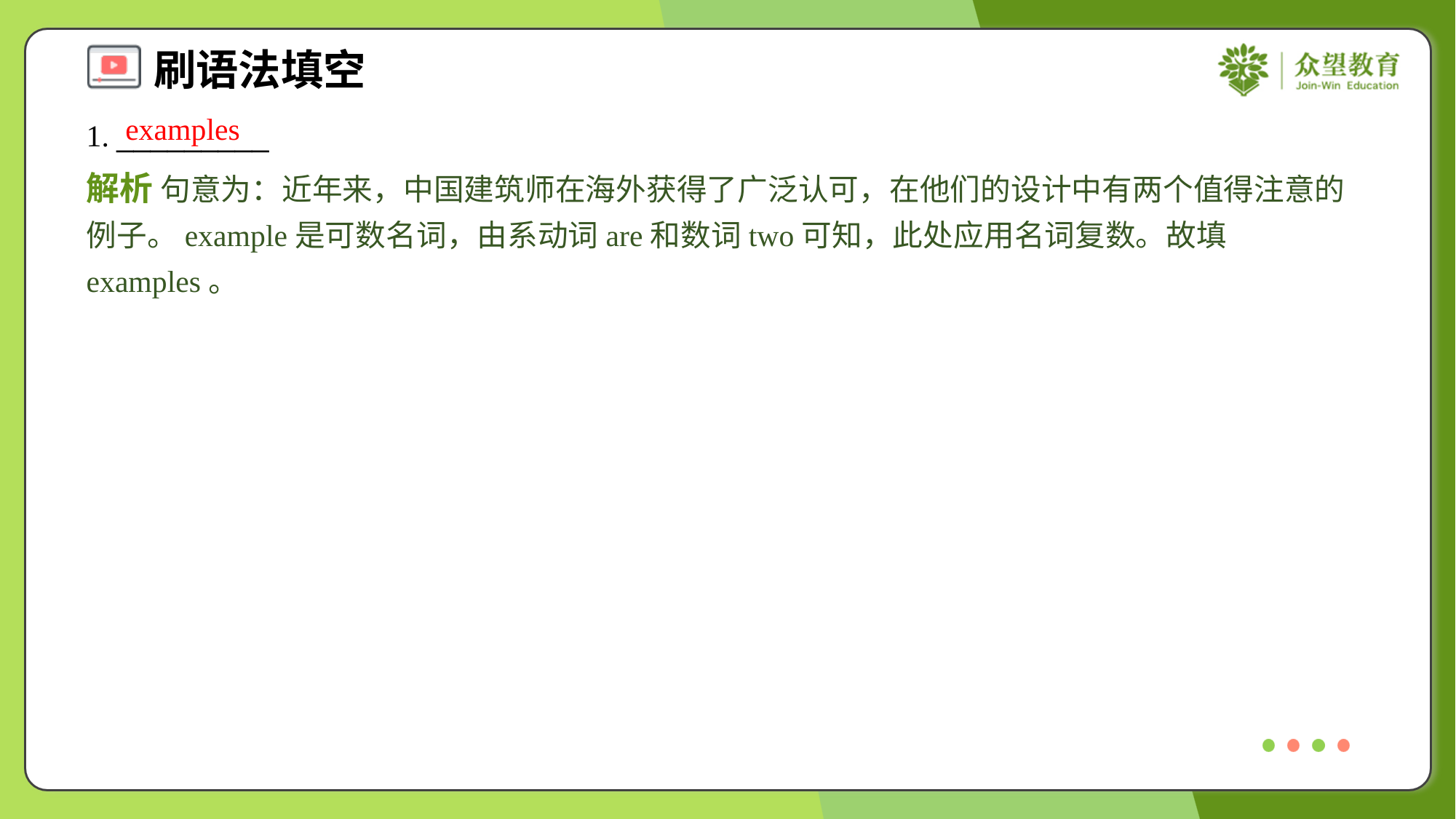

examples
1. _________
解析 句意为：近年来，中国建筑师在海外获得了广泛认可，在他们的设计中有两个值得注意的例子。example是可数名词，由系动词are和数词two可知，此处应用名词复数。故填examples。